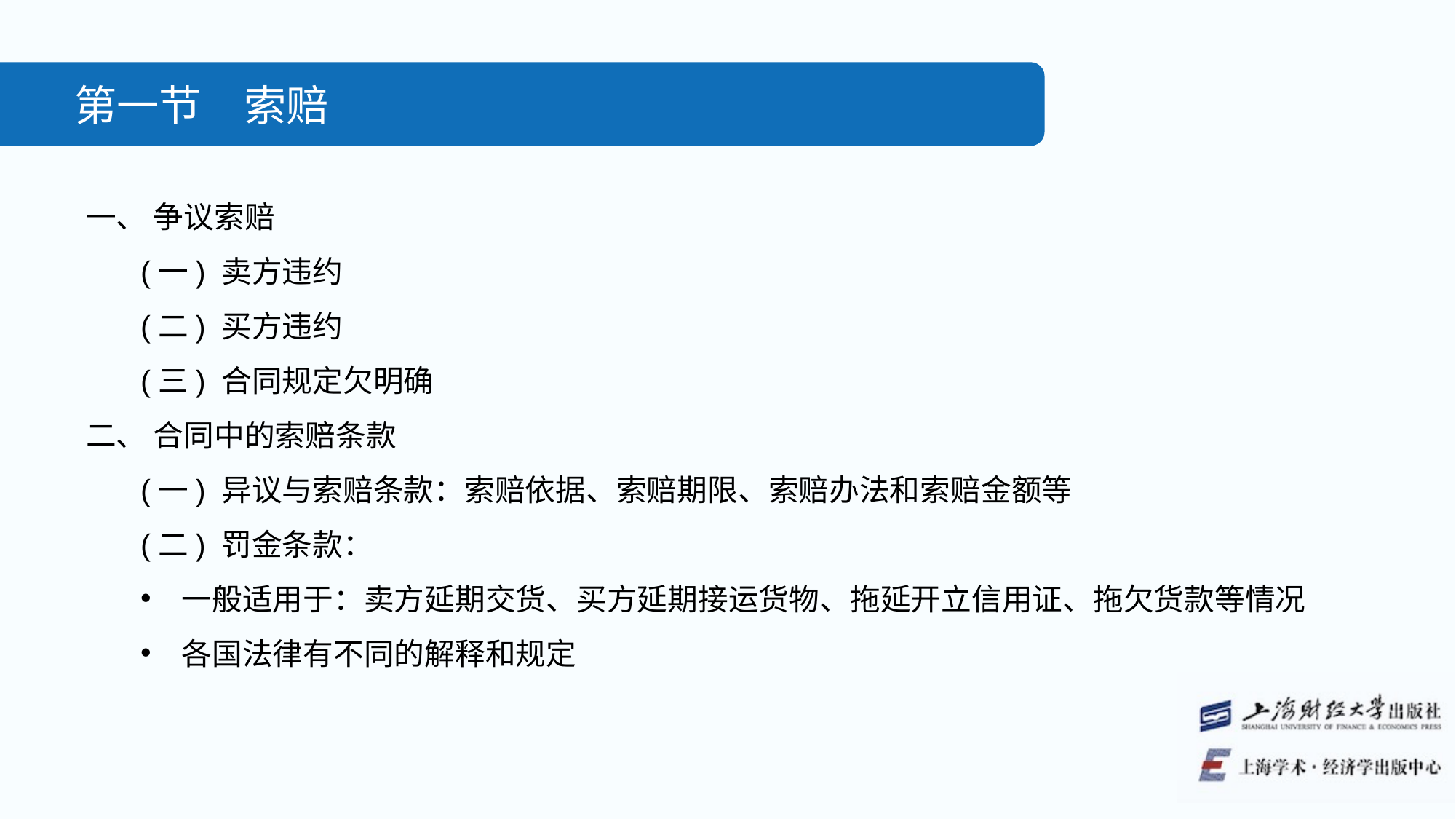

第一节　索赔
一、 争议索赔
(一) 卖方违约
(二) 买方违约
(三) 合同规定欠明确
二、 合同中的索赔条款
(一) 异议与索赔条款：索赔依据、索赔期限、索赔办法和索赔金额等
(二) 罚金条款：
一般适用于：卖方延期交货、买方延期接运货物、拖延开立信用证、拖欠货款等情况
各国法律有不同的解释和规定